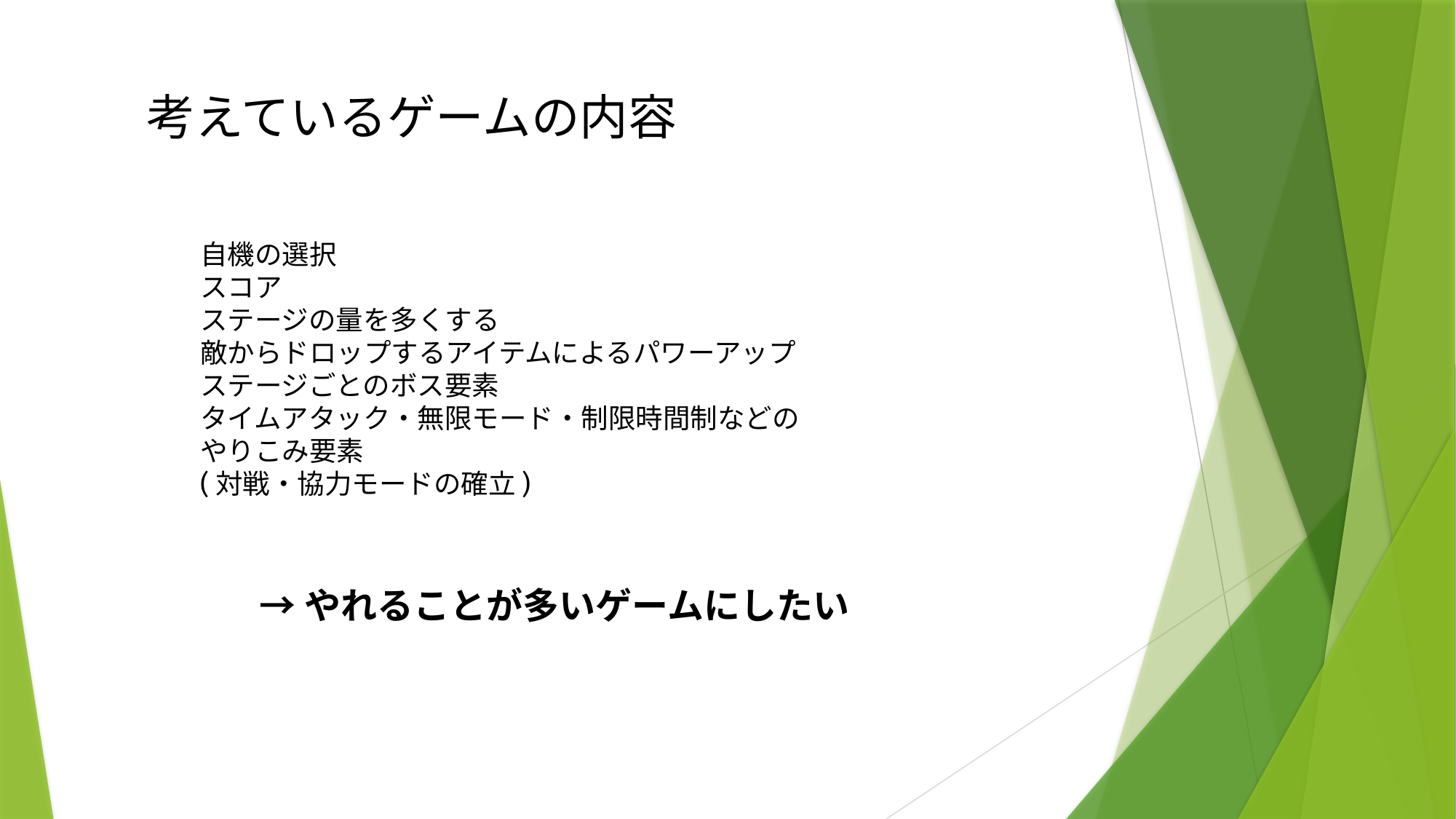

考えているゲームの内容
自機の選択
スコア
ステージの量を多くする
敵からドロップするアイテムによるパワーアップ
ステージごとのボス要素
タイムアタック・無限モード・制限時間制などのやりこみ要素
(対戦・協力モードの確立)
→やれることが多いゲームにしたい